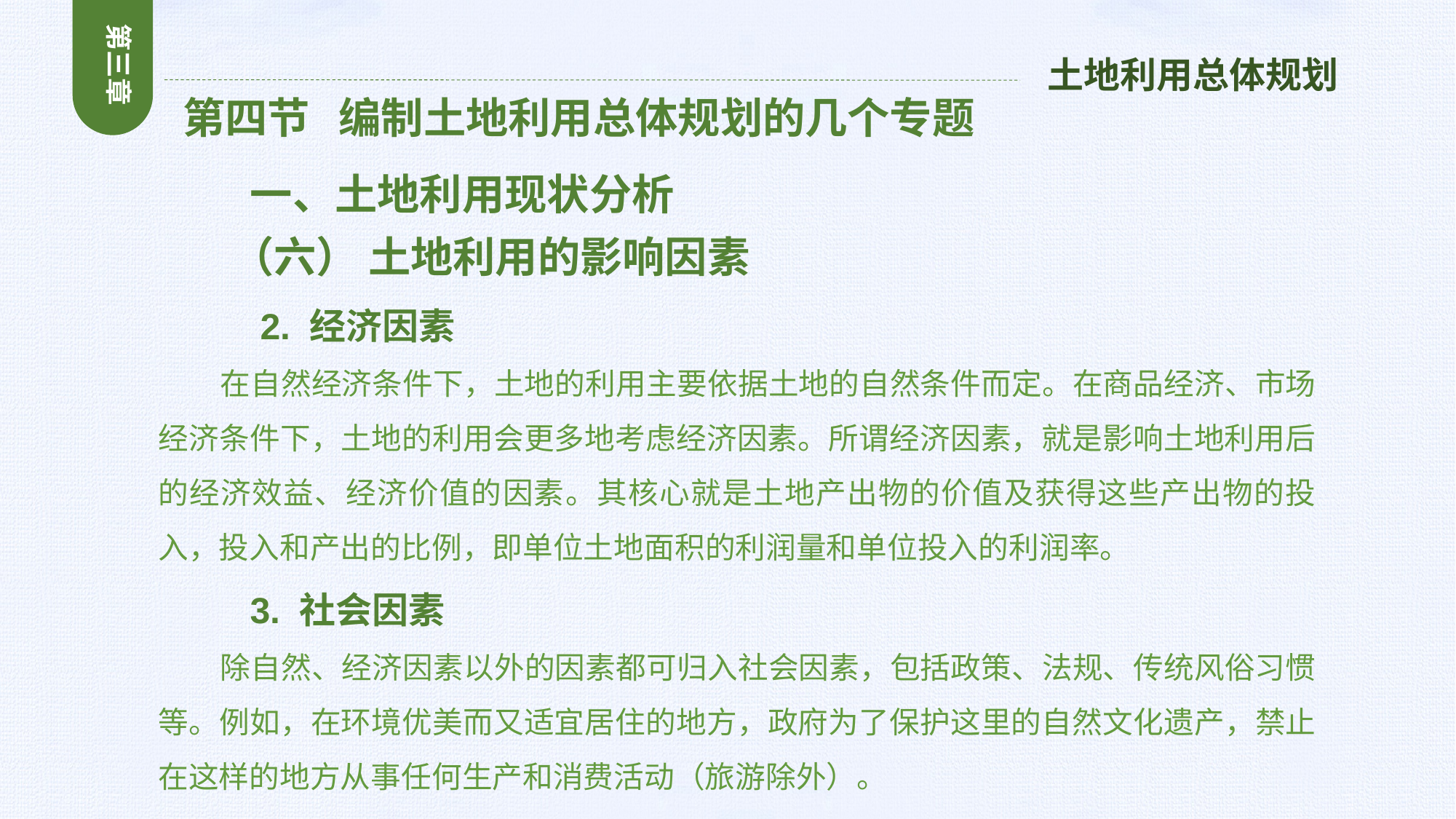

第三章
土地利用总体规划
 第四节   编制土地利用总体规划的几个专题
        一、土地利用现状分析
       （六） 土地利用的影响因素
          2. 经济因素
        在自然经济条件下，土地的利用主要依据土地的自然条件而定。在商品经济、市场经济条件下，土地的利用会更多地考虑经济因素。所谓经济因素，就是影响土地利用后的经济效益、经济价值的因素。其核心就是土地产出物的价值及获得这些产出物的投入，投入和产出的比例，即单位土地面积的利润量和单位投入的利润率。
         3. 社会因素
        除自然、经济因素以外的因素都可归入社会因素，包括政策、法规、传统风俗习惯等。例如，在环境优美而又适宜居住的地方，政府为了保护这里的自然文化遗产，禁止在这样的地方从事任何生产和消费活动（旅游除外）。